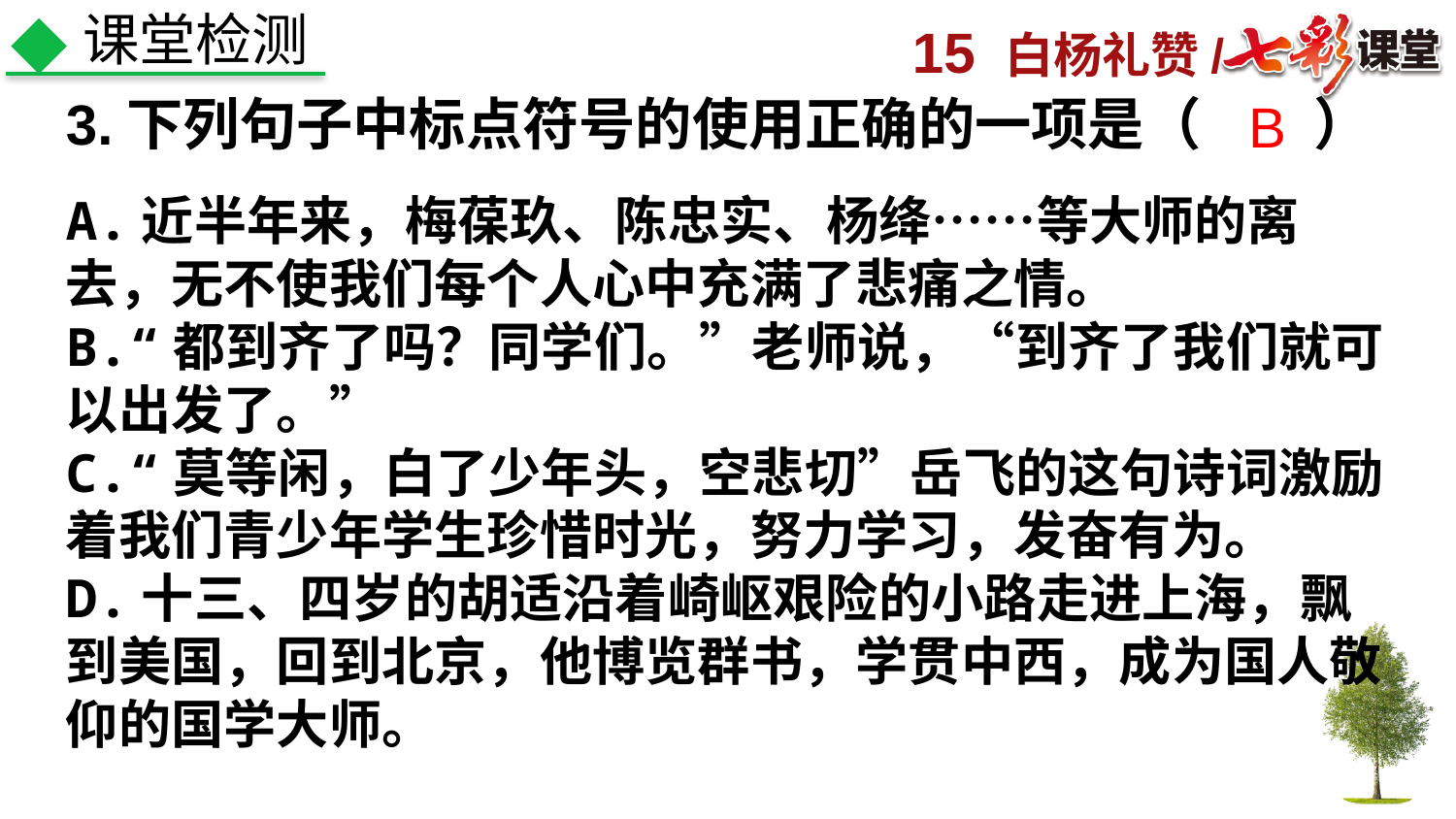

课堂检测

3.下列句子中标点符号的使用正确的一项是（　　）
B
A.近半年来，梅葆玖、陈忠实、杨绛……等大师的离去，无不使我们每个人心中充满了悲痛之情。
B.“都到齐了吗？同学们。”老师说，“到齐了我们就可以出发了。”
C.“莫等闲，白了少年头，空悲切”岳飞的这句诗词激励着我们青少年学生珍惜时光，努力学习，发奋有为。
D.十三、四岁的胡适沿着崎岖艰险的小路走进上海，飘到美国，回到北京，他博览群书，学贯中西，成为国人敬仰的国学大师。